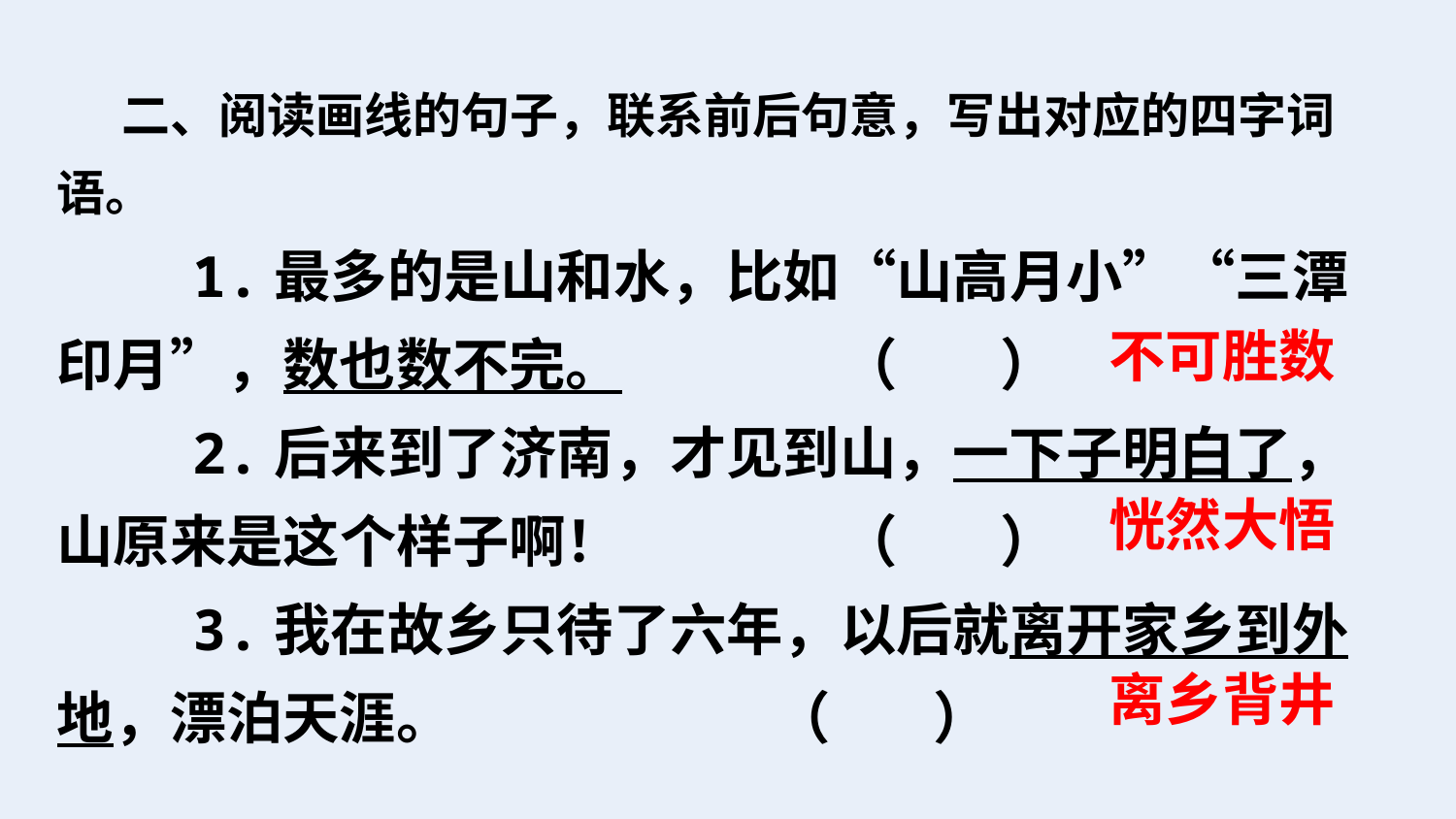

二、阅读画线的句子，联系前后句意，写出对应的四字词语。
    1.最多的是山和水，比如“山高月小”“三潭印月”，数也数不完。                 （        ）
    2.后来到了济南，才见到山，一下子明白了，山原来是这个样子啊！                 （        ）
    3.我在故乡只待了六年，以后就离开家乡到外地，漂泊天涯。                         （        ）
不可胜数
恍然大悟
离乡背井